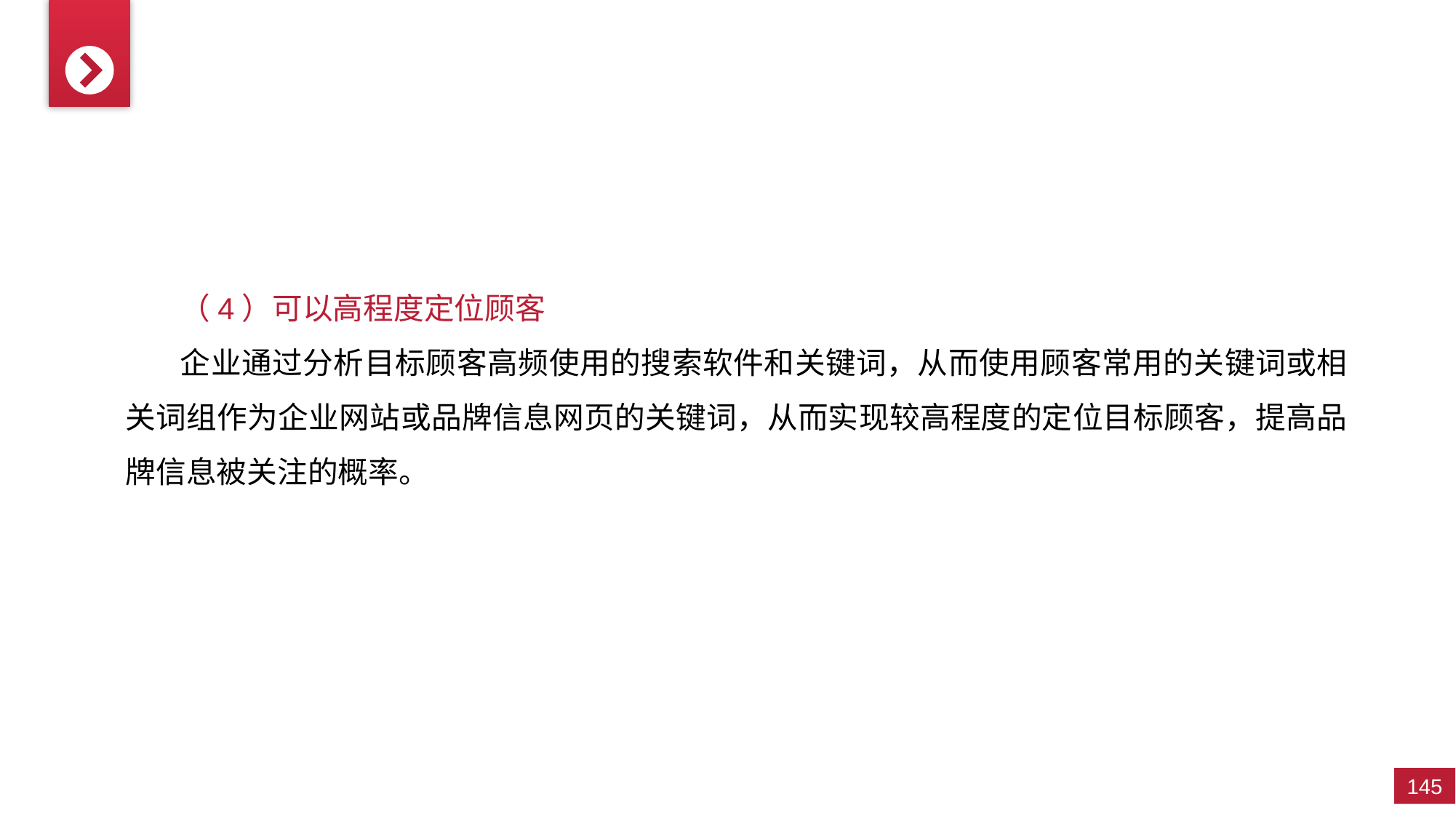

（4）可以高程度定位顾客
企业通过分析目标顾客高频使用的搜索软件和关键词，从而使用顾客常用的关键词或相关词组作为企业网站或品牌信息网页的关键词，从而实现较高程度的定位目标顾客，提高品牌信息被关注的概率。